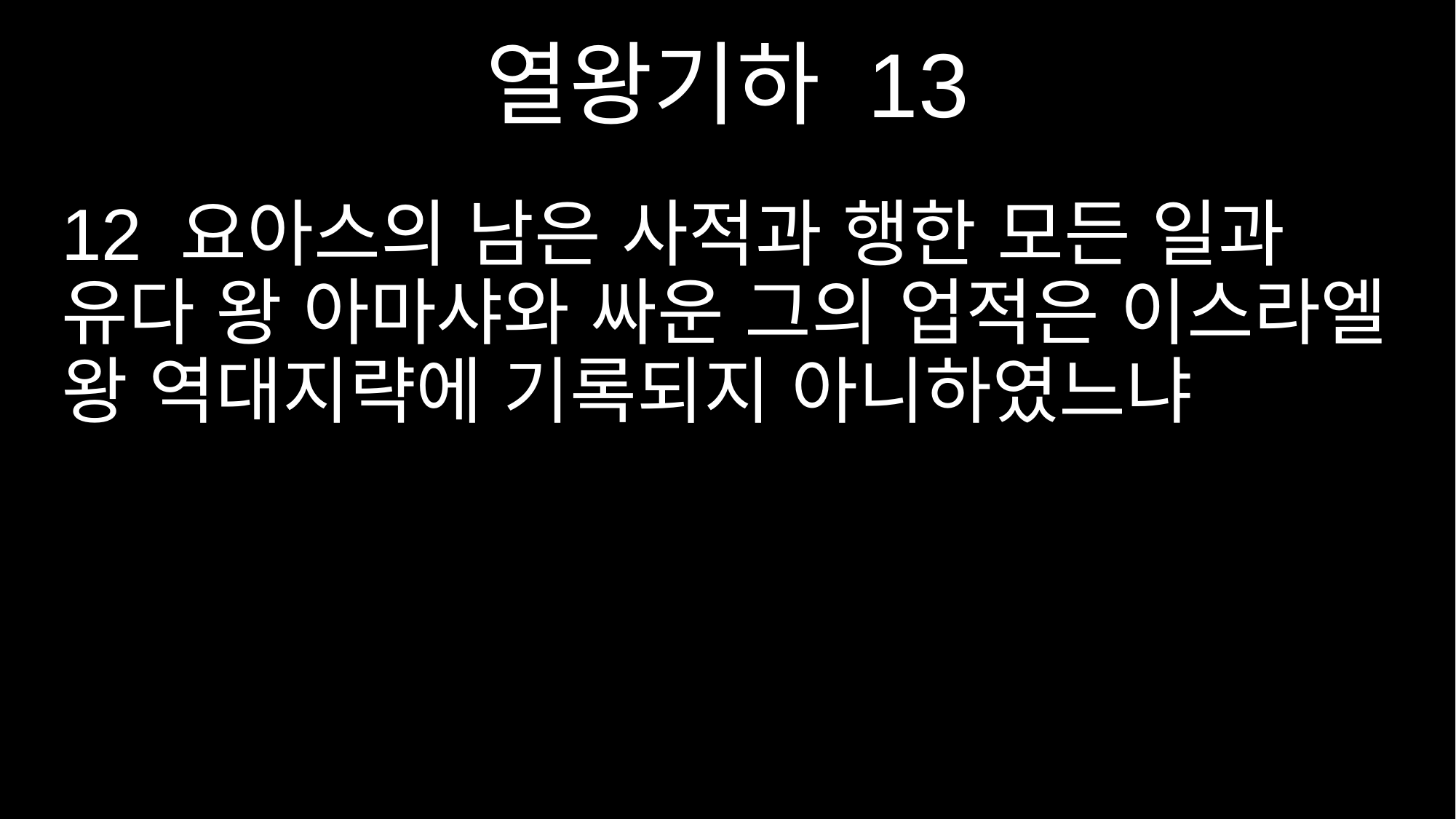

열왕기하 13
12 요아스의 남은 사적과 행한 모든 일과 유다 왕 아마샤와 싸운 그의 업적은 이스라엘 왕 역대지략에 기록되지 아니하였느냐